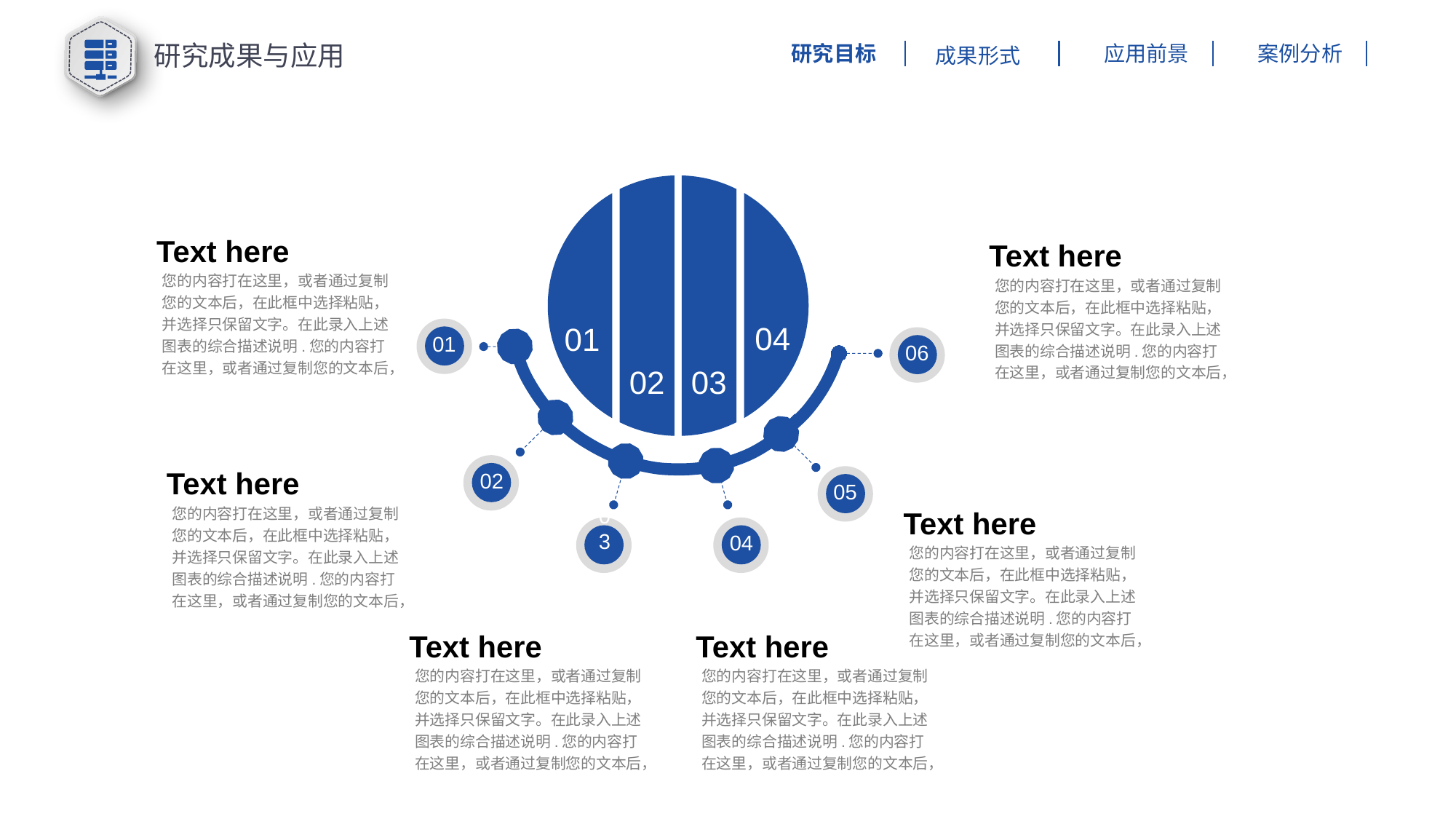

研究成果与应用
应用前景
案例分析
研究目标
成果形式

04
01

01

06

02
03

02

05

04

03
Text here
Text here
您的内容打在这里，或者通过复制您的文本后，在此框中选择粘贴，并选择只保留文字。在此录入上述图表的综合描述说明.您的内容打在这里，或者通过复制您的文本后，
您的内容打在这里，或者通过复制您的文本后，在此框中选择粘贴，并选择只保留文字。在此录入上述图表的综合描述说明.您的内容打在这里，或者通过复制您的文本后，
Text here
您的内容打在这里，或者通过复制您的文本后，在此框中选择粘贴，并选择只保留文字。在此录入上述图表的综合描述说明.您的内容打在这里，或者通过复制您的文本后，
Text here
您的内容打在这里，或者通过复制您的文本后，在此框中选择粘贴，并选择只保留文字。在此录入上述图表的综合描述说明.您的内容打在这里，或者通过复制您的文本后，
Text here
Text here
您的内容打在这里，或者通过复制您的文本后，在此框中选择粘贴，并选择只保留文字。在此录入上述图表的综合描述说明.您的内容打在这里，或者通过复制您的文本后，
您的内容打在这里，或者通过复制您的文本后，在此框中选择粘贴，并选择只保留文字。在此录入上述图表的综合描述说明.您的内容打在这里，或者通过复制您的文本后，